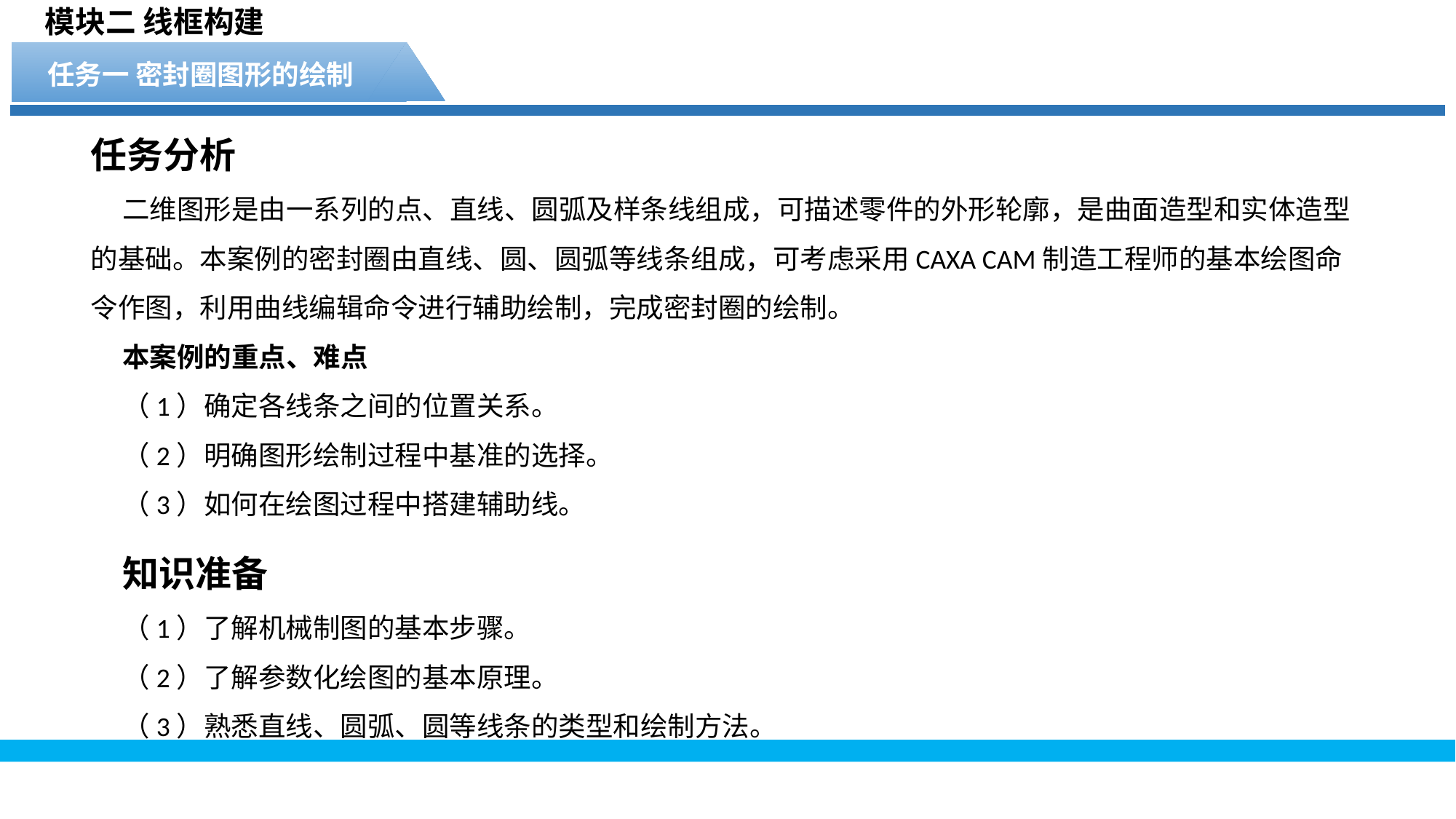

模块二 线框构建

任务一 密封圈图形的绘制
任务分析
二维图形是由一系列的点、直线、圆弧及样条线组成，可描述零件的外形轮廓，是曲面造型和实体造型的基础。本案例的密封圈由直线、圆、圆弧等线条组成，可考虑采用CAXA CAM制造工程师的基本绘图命令作图，利用曲线编辑命令进行辅助绘制，完成密封圈的绘制。
本案例的重点、难点
（1）确定各线条之间的位置关系。
（2）明确图形绘制过程中基准的选择。
（3）如何在绘图过程中搭建辅助线。
知识准备
（1）了解机械制图的基本步骤。
（2）了解参数化绘图的基本原理。
（3）熟悉直线、圆弧、圆等线条的类型和绘制方法。